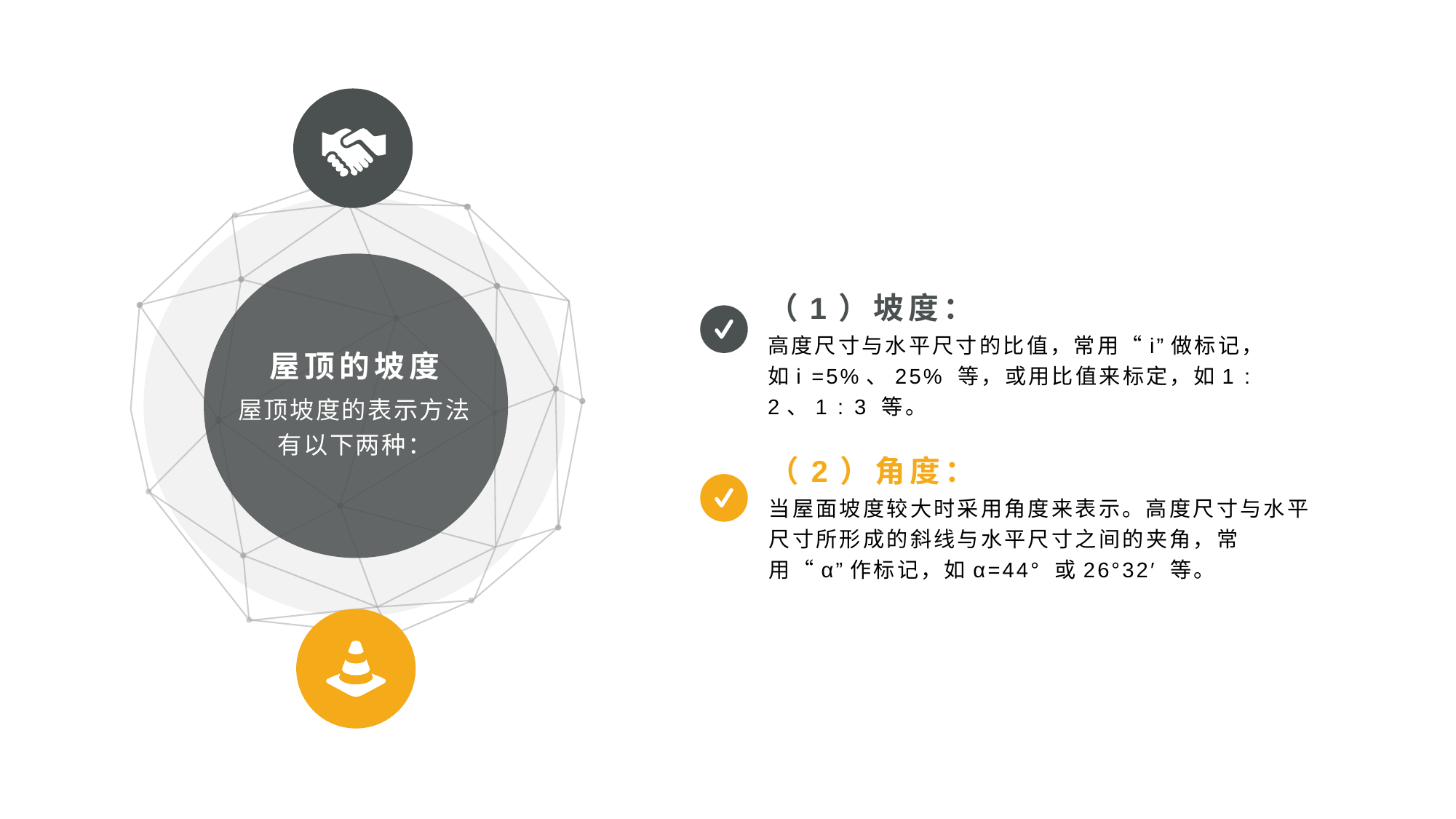

（1）坡度：

高度尺寸与水平尺寸的比值，常用“i”做标记，如i =5%、25% 等，或用比值来标定，如1 : 2、1 : 3 等。
屋顶的坡度

屋顶坡度的表示方法有以下两种：

（2）角度：

当屋面坡度较大时采用角度来表示。高度尺寸与水平尺寸所形成的斜线与水平尺寸之间的夹角，常用“α”作标记，如α=44° 或26°32′ 等。